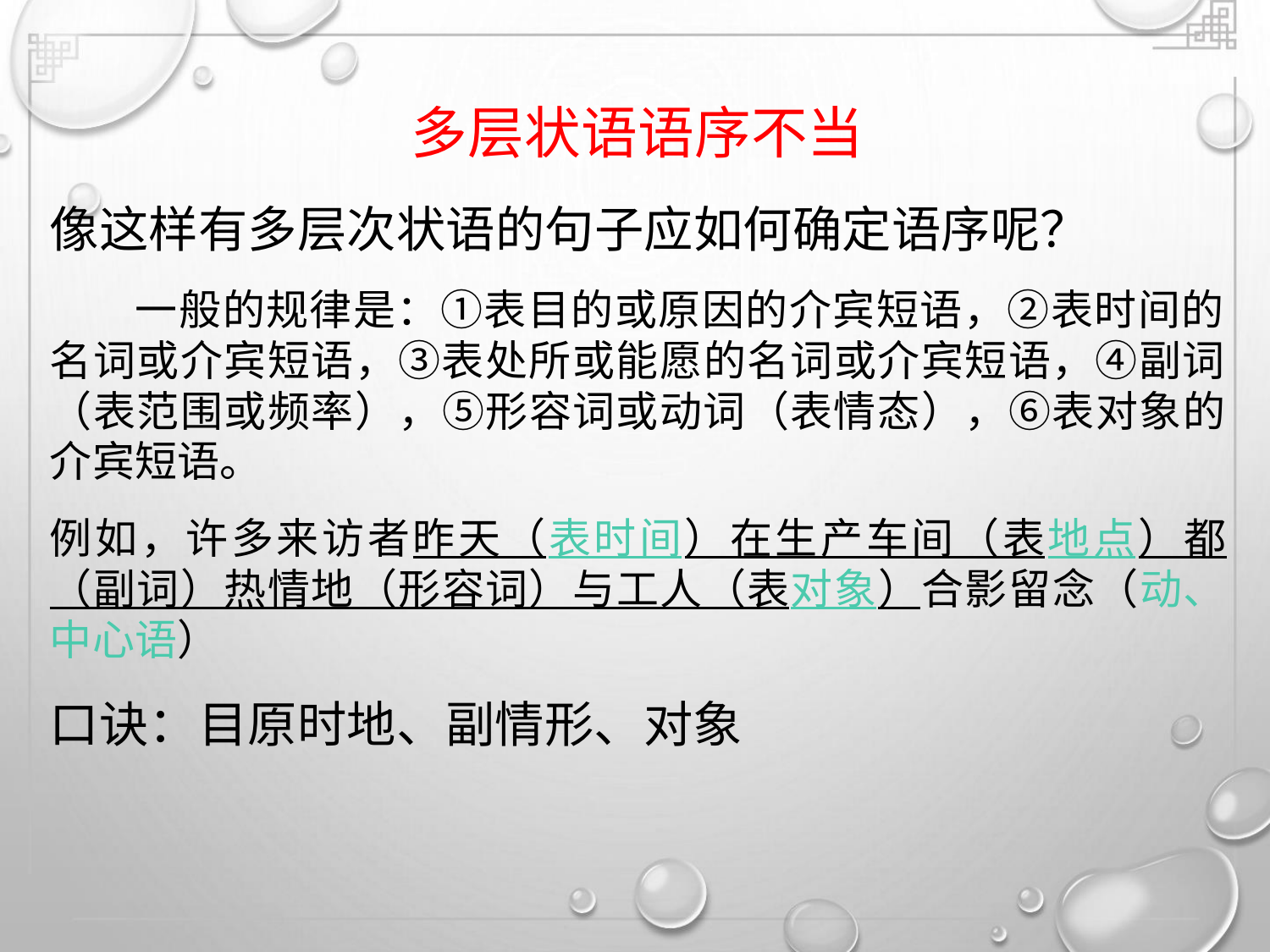

多层状语语序不当
像这样有多层次状语的句子应如何确定语序呢？
一般的规律是：①表目的或原因的介宾短语，②表时间的
名词或介宾短语，③表处所或能愿的名词或介宾短语，④副词
（表范围或频率），⑤形容词或动词（表情态），⑥表对象的
介宾短语。
例如，许多来访者昨天（表时间）在生产车间（表地点）都
（副词）热情地（形容词）与工人（表对象）合影留念（动、
中心语）
口诀：目原时地、副情形、对象